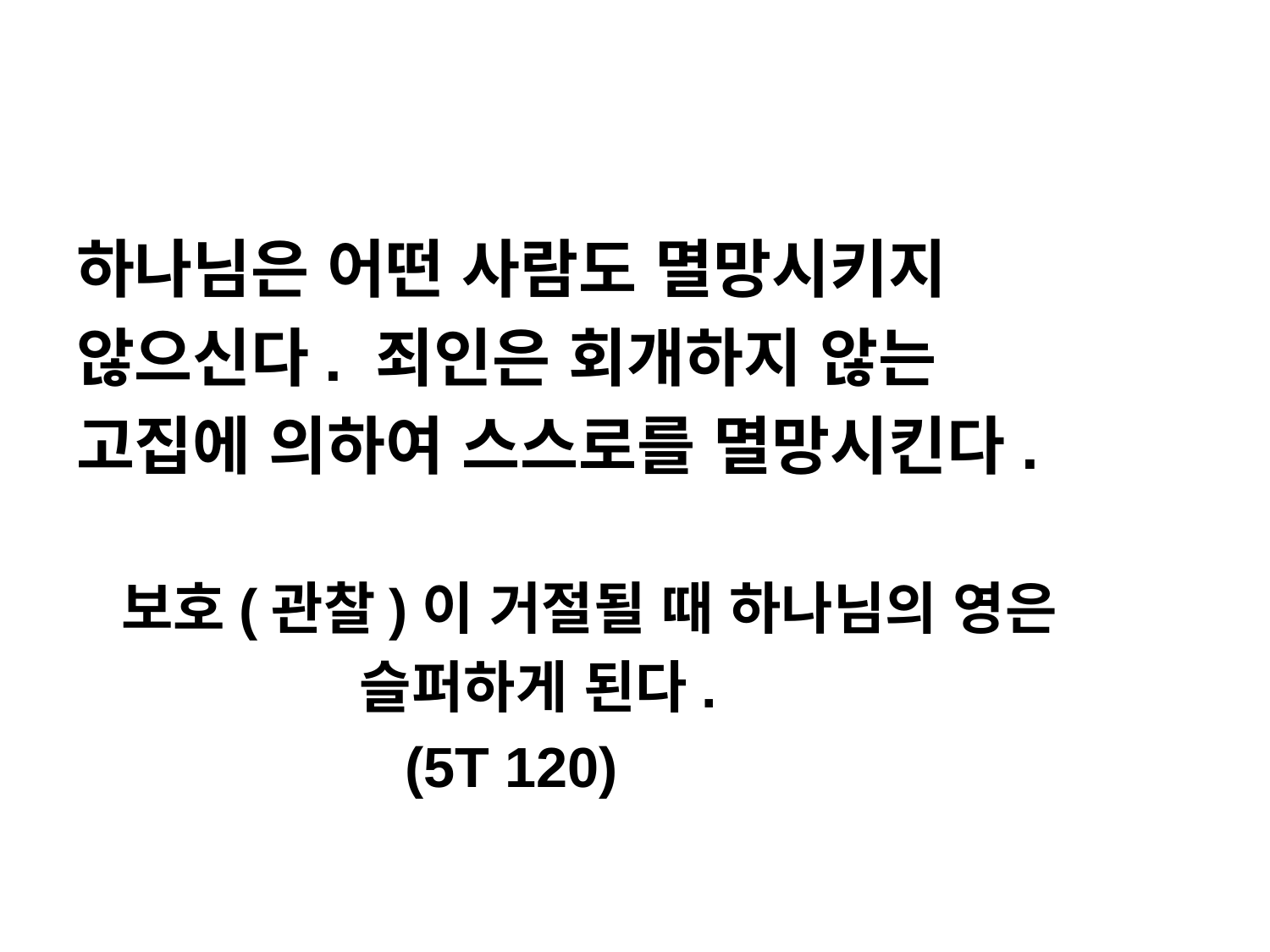

#
하나님은 어떤 사람도 멸망시키지
않으신다. 죄인은 회개하지 않는
고집에 의하여 스스로를 멸망시킨다.

  보호(관찰)이 거절될 때 하나님의 영은
                 슬퍼하게 된다.
                     (5T 120)